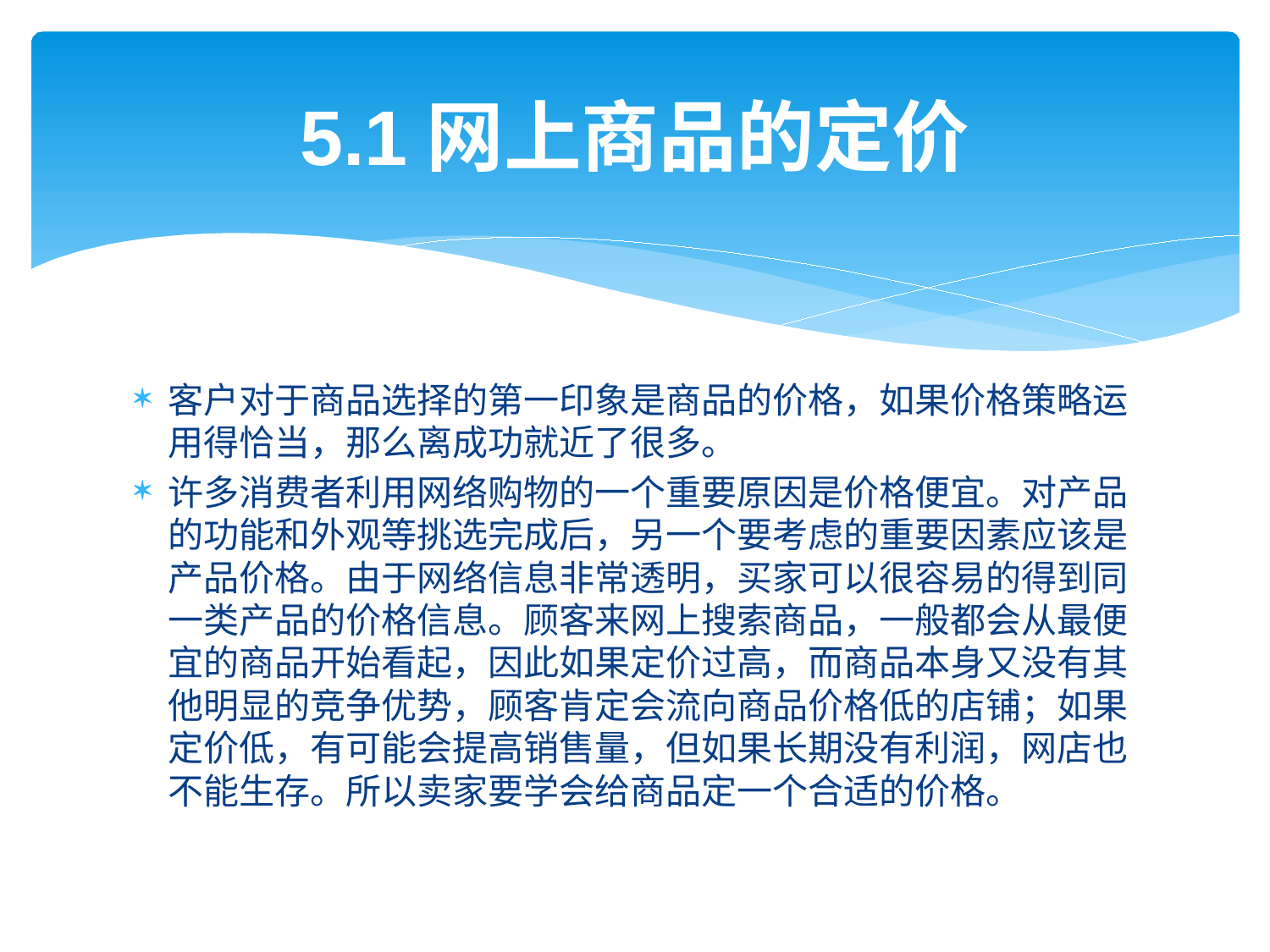

# 5.1网上商品的定价
客户对于商品选择的第一印象是商品的价格，如果价格策略运用得恰当，那么离成功就近了很多。
许多消费者利用网络购物的一个重要原因是价格便宜。对产品的功能和外观等挑选完成后，另一个要考虑的重要因素应该是产品价格。由于网络信息非常透明，买家可以很容易的得到同一类产品的价格信息。顾客来网上搜索商品，一般都会从最便宜的商品开始看起，因此如果定价过高，而商品本身又没有其他明显的竞争优势，顾客肯定会流向商品价格低的店铺；如果定价低，有可能会提高销售量，但如果长期没有利润，网店也不能生存。所以卖家要学会给商品定一个合适的价格。